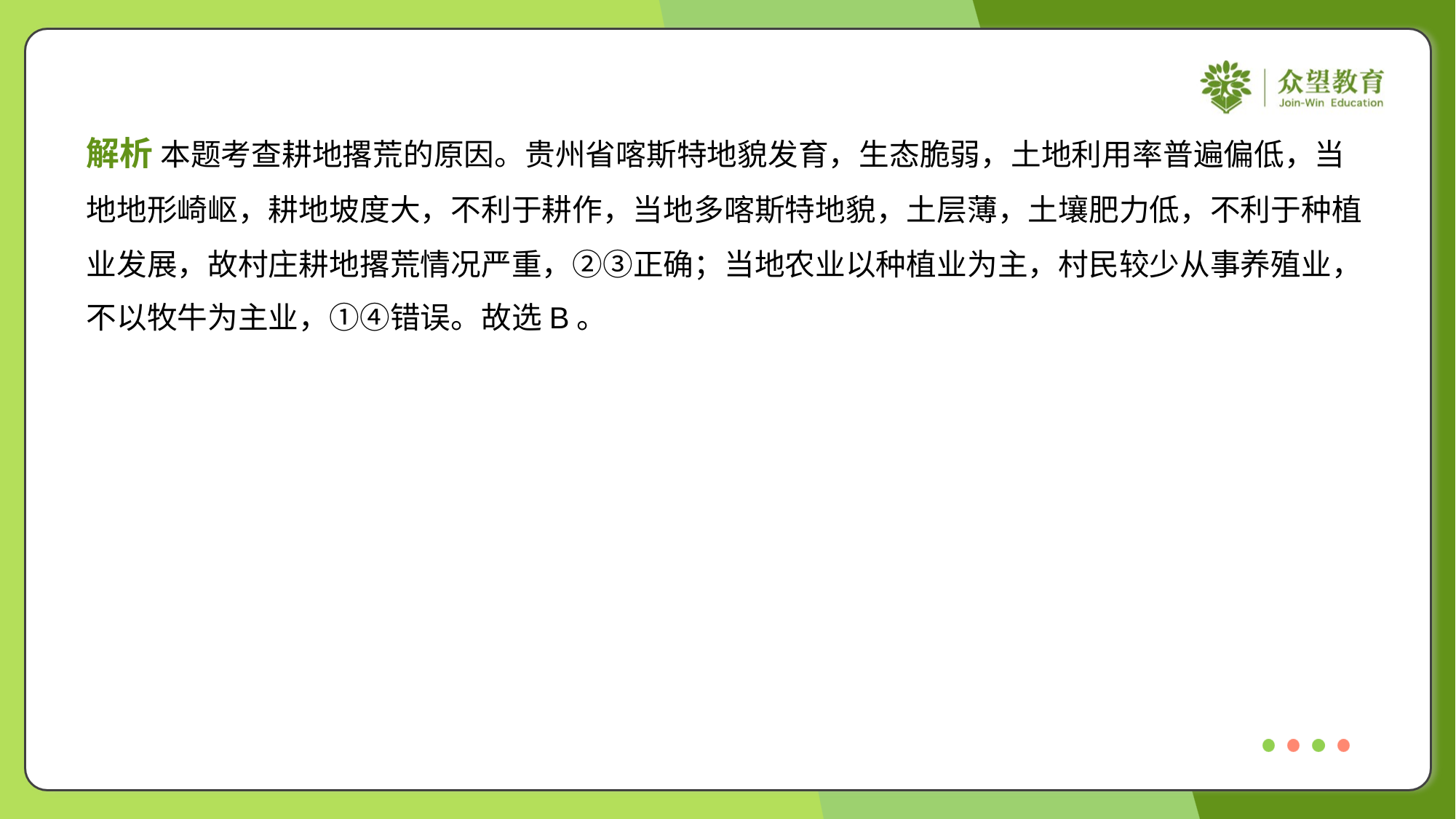

解析 本题考查耕地撂荒的原因。贵州省喀斯特地貌发育，生态脆弱，土地利用率普遍偏低，当
地地形崎岖，耕地坡度大，不利于耕作，当地多喀斯特地貌，土层薄，土壤肥力低，不利于种植
业发展，故村庄耕地撂荒情况严重，②③正确；当地农业以种植业为主，村民较少从事养殖业，
不以牧牛为主业，①④错误。故选B。